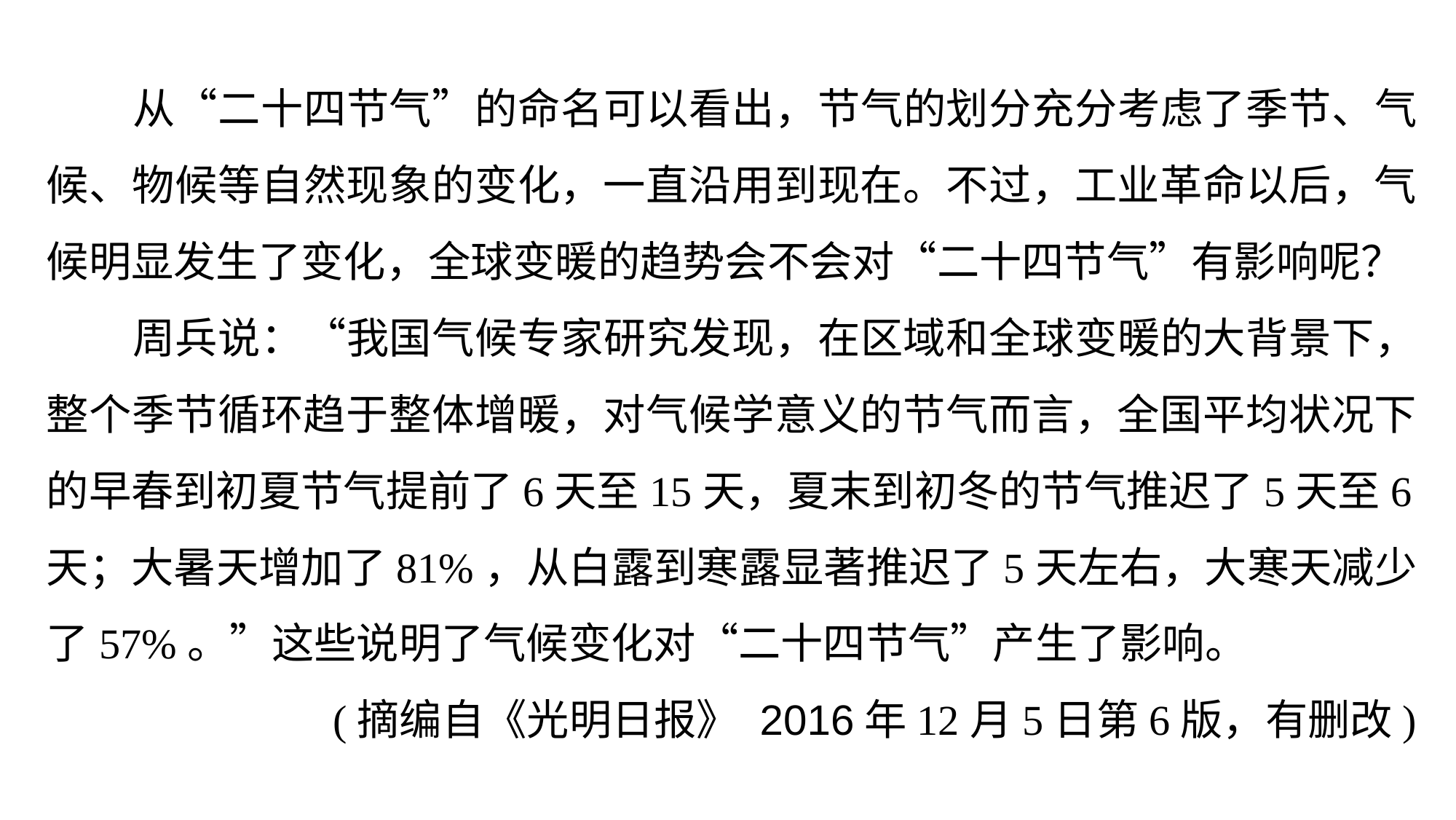

从“二十四节气”的命名可以看出，节气的划分充分考虑了季节、气候、物候等自然现象的变化，一直沿用到现在。不过，工业革命以后，气候明显发生了变化，全球变暖的趋势会不会对“二十四节气”有影响呢？
周兵说：“我国气候专家研究发现，在区域和全球变暖的大背景下，整个季节循环趋于整体增暖，对气候学意义的节气而言，全国平均状况下的早春到初夏节气提前了6天至15天，夏末到初冬的节气推迟了5天至6天；大暑天增加了81%，从白露到寒露显著推迟了5天左右，大寒天减少了57%。”这些说明了气候变化对“二十四节气”产生了影响。
(摘编自《光明日报》 2016年12月5日第6版，有删改)